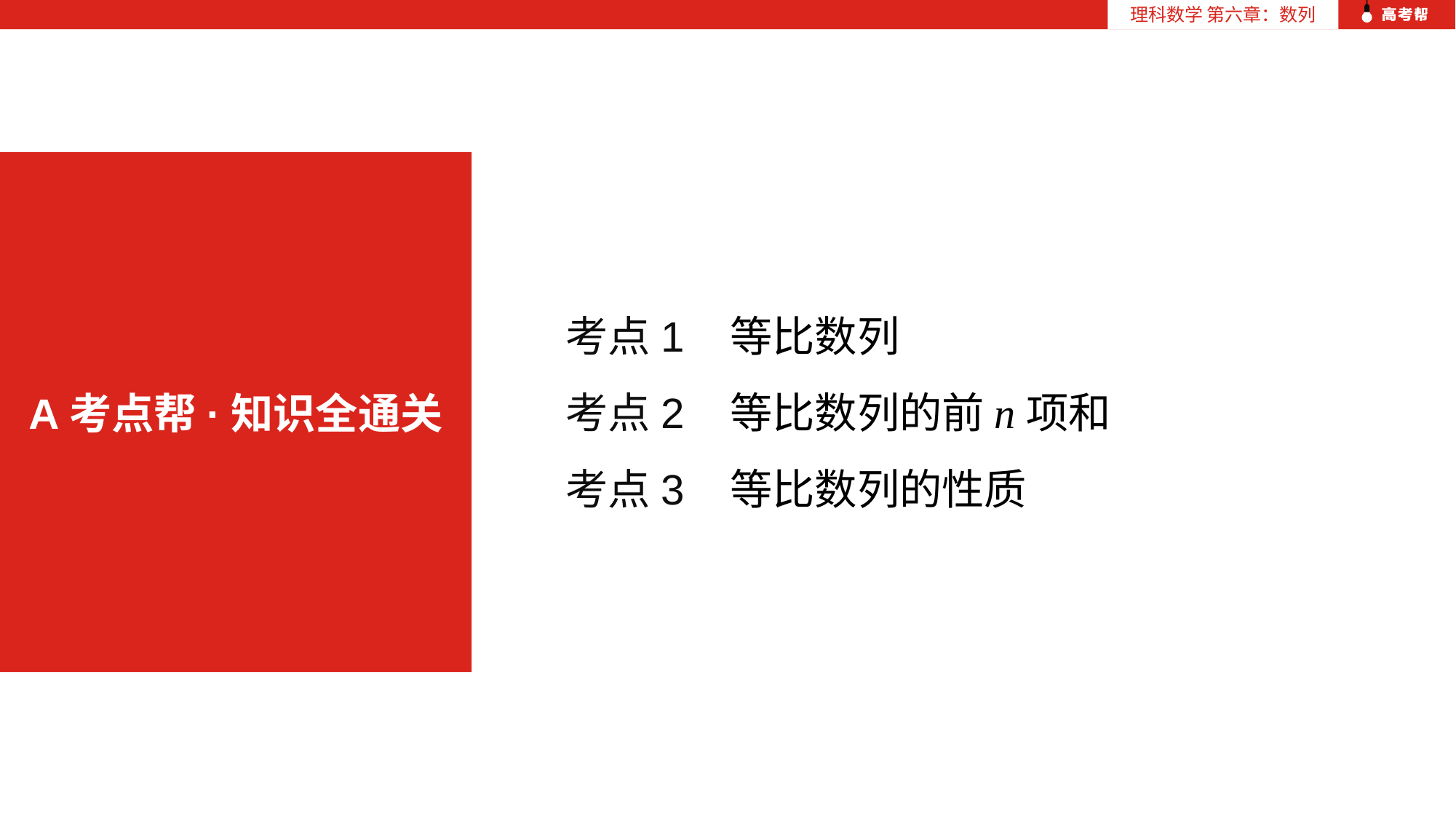

A考点帮·知识全通关
考点1   等比数列
考点2   等比数列的前n项和
考点3   等比数列的性质